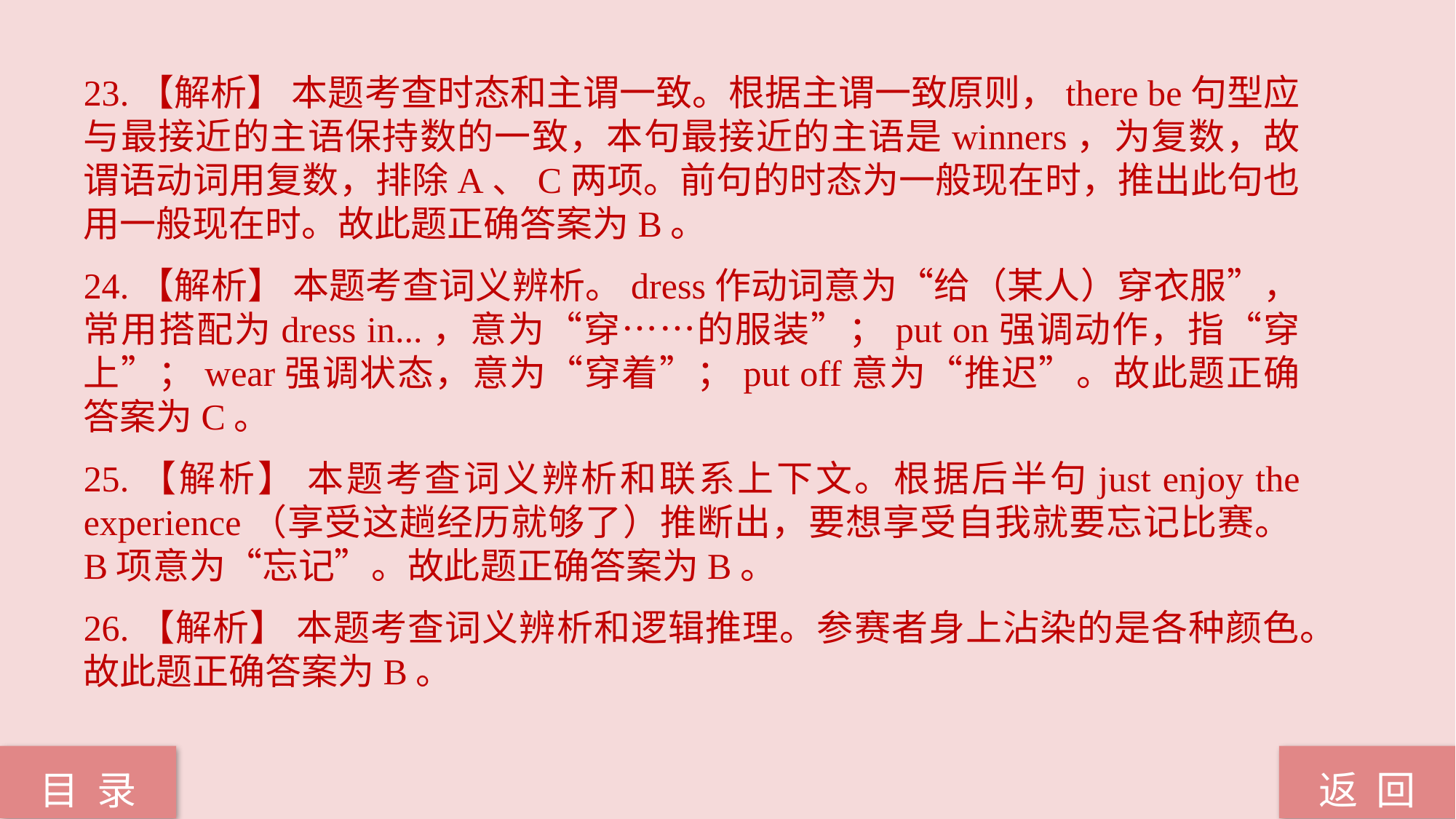

23.【解析】 本题考查时态和主谓一致。根据主谓一致原则，there be句型应与最接近的主语保持数的一致，本句最接近的主语是winners，为复数，故谓语动词用复数，排除A、C两项。前句的时态为一般现在时，推出此句也用一般现在时。故此题正确答案为B。
24.【解析】 本题考查词义辨析。dress作动词意为“给（某人）穿衣服”，常用搭配为dress in...，意为“穿……的服装”；put on强调动作，指“穿上”；wear强调状态，意为“穿着”；put off意为“推迟”。故此题正确答案为C。
25.【解析】 本题考查词义辨析和联系上下文。根据后半句just enjoy the experience（享受这趟经历就够了）推断出，要想享受自我就要忘记比赛。B项意为“忘记”。故此题正确答案为B。
26.【解析】 本题考查词义辨析和逻辑推理。参赛者身上沾染的是各种颜色。故此题正确答案为B。
返  回